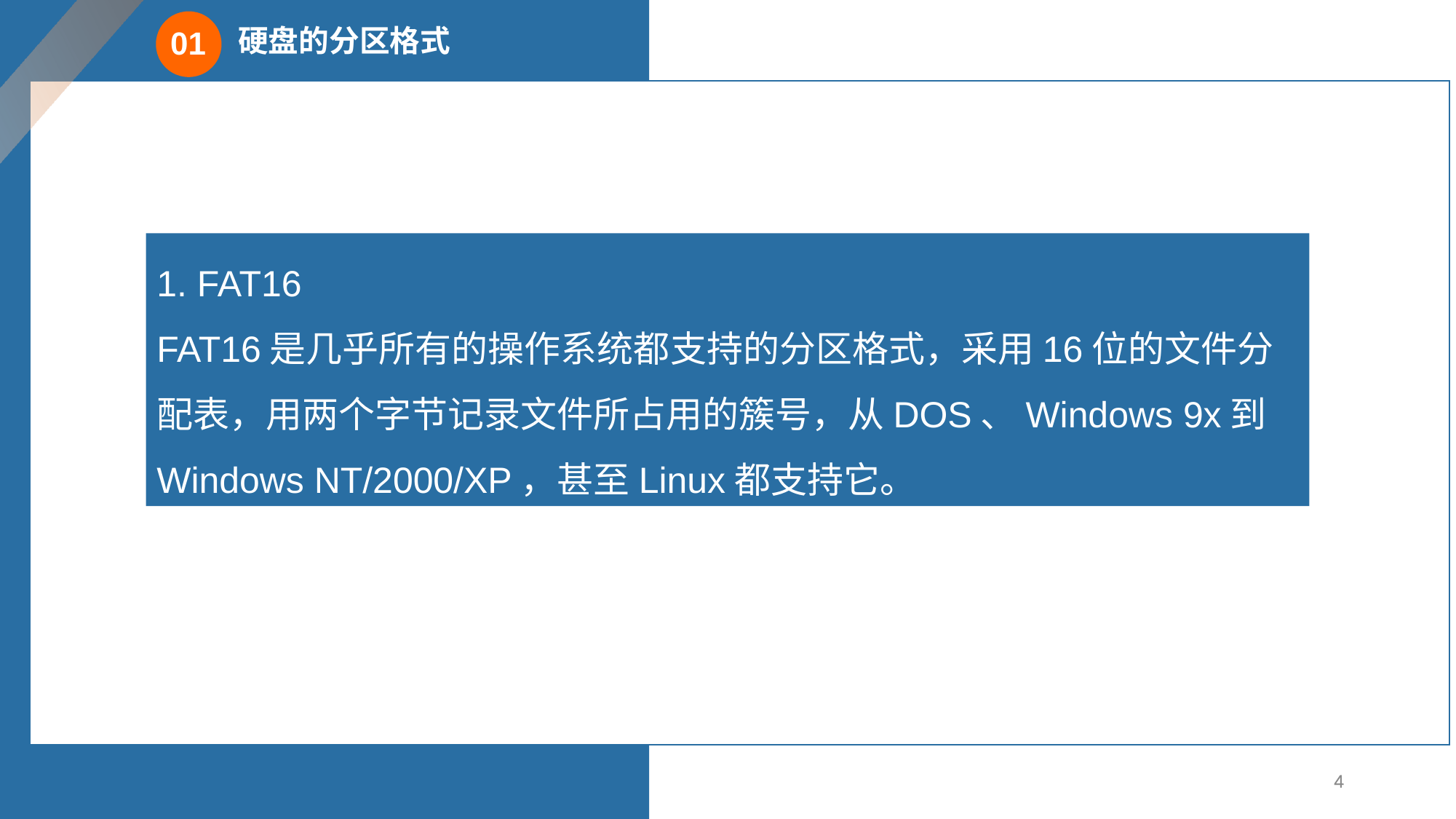

硬盘的分区格式
01
1. FAT16
FAT16是几乎所有的操作系统都支持的分区格式，采用16位的文件分配表，用两个字节记录文件所占用的簇号，从DOS、Windows 9x到Windows NT/2000/XP，甚至Linux都支持它。